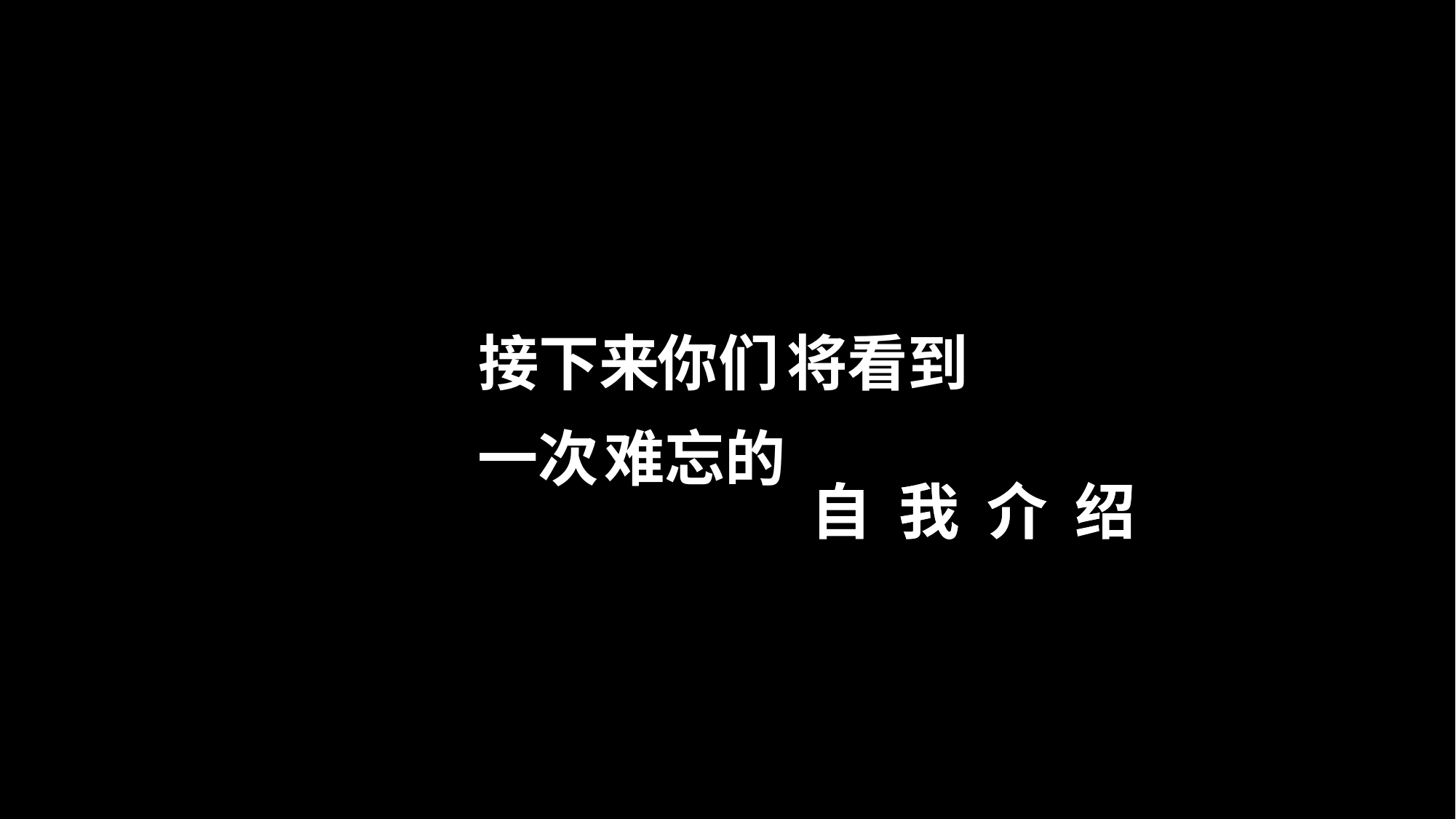

接下来
你们
将看到
一次
难忘的
自  我  介  绍
自  我  介  绍